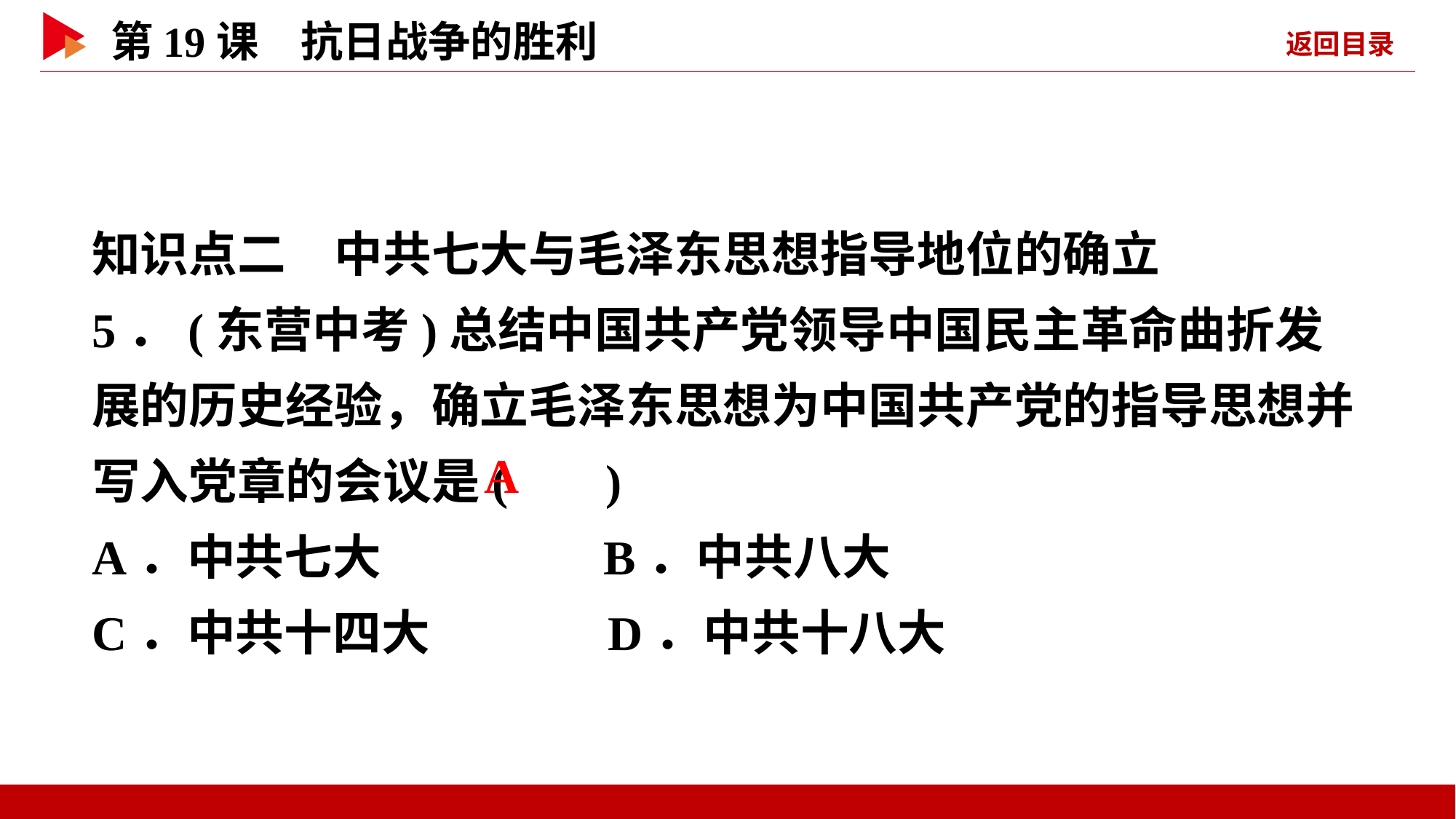

知识点二　中共七大与毛泽东思想指导地位的确立
5．(东营中考)总结中国共产党领导中国民主革命曲折发展的历史经验，确立毛泽东思想为中国共产党的指导思想并写入党章的会议是(        )
A．中共七大                   B．中共八大
C．中共十四大               D．中共十八大
   A